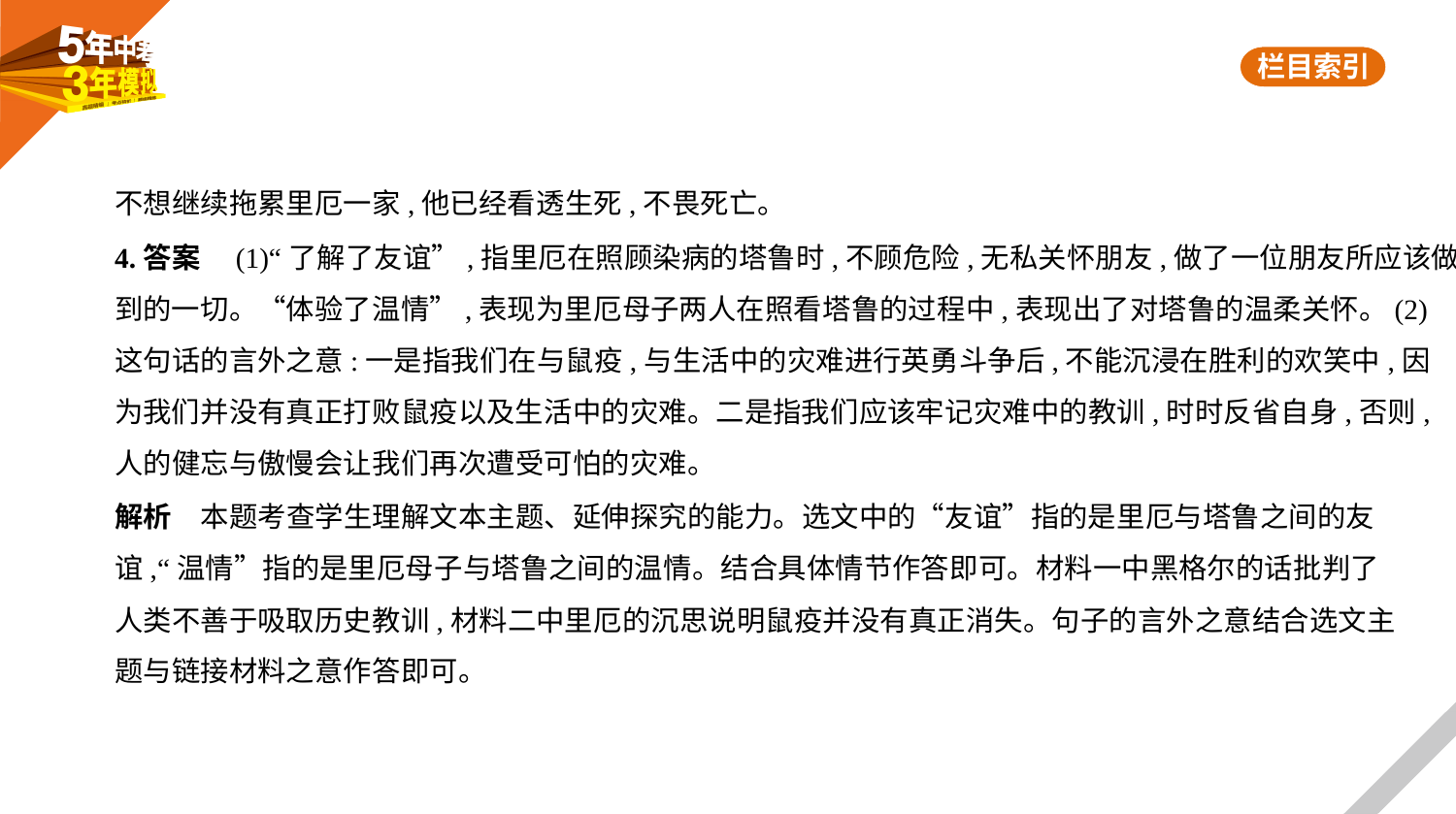

不想继续拖累里厄一家,他已经看透生死,不畏死亡。
4.答案　(1)“了解了友谊”,指里厄在照顾染病的塔鲁时,不顾危险,无私关怀朋友,做了一位朋友所应该做
到的一切。“体验了温情”,表现为里厄母子两人在照看塔鲁的过程中,表现出了对塔鲁的温柔关怀。(2)
这句话的言外之意:一是指我们在与鼠疫,与生活中的灾难进行英勇斗争后,不能沉浸在胜利的欢笑中,因
为我们并没有真正打败鼠疫以及生活中的灾难。二是指我们应该牢记灾难中的教训,时时反省自身,否则,
人的健忘与傲慢会让我们再次遭受可怕的灾难。
解析　本题考查学生理解文本主题、延伸探究的能力。选文中的“友谊”指的是里厄与塔鲁之间的友
谊,“温情”指的是里厄母子与塔鲁之间的温情。结合具体情节作答即可。材料一中黑格尔的话批判了
人类不善于吸取历史教训,材料二中里厄的沉思说明鼠疫并没有真正消失。句子的言外之意结合选文主
题与链接材料之意作答即可。